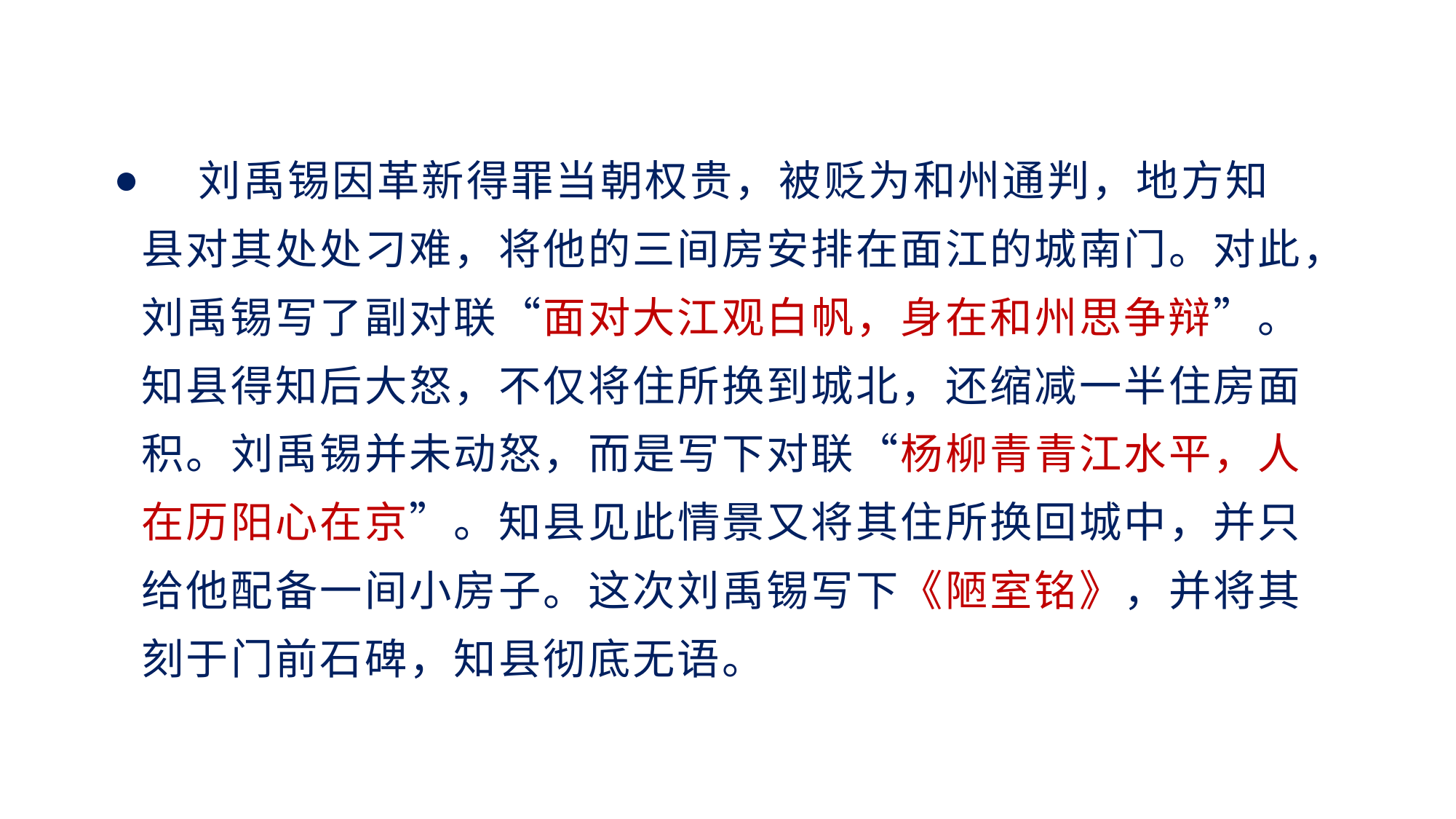

刘禹锡因革新得罪当朝权贵，被贬为和州通判，地方知县对其处处刁难，将他的三间房安排在面江的城南门。对此，刘禹锡写了副对联“面对大江观白帆，身在和州思争辩”。知县得知后大怒，不仅将住所换到城北，还缩减一半住房面积。刘禹锡并未动怒，而是写下对联“杨柳青青江水平，人在历阳心在京”。知县见此情景又将其住所换回城中，并只给他配备一间小房子。这次刘禹锡写下《陋室铭》，并将其刻于门前石碑，知县彻底无语。